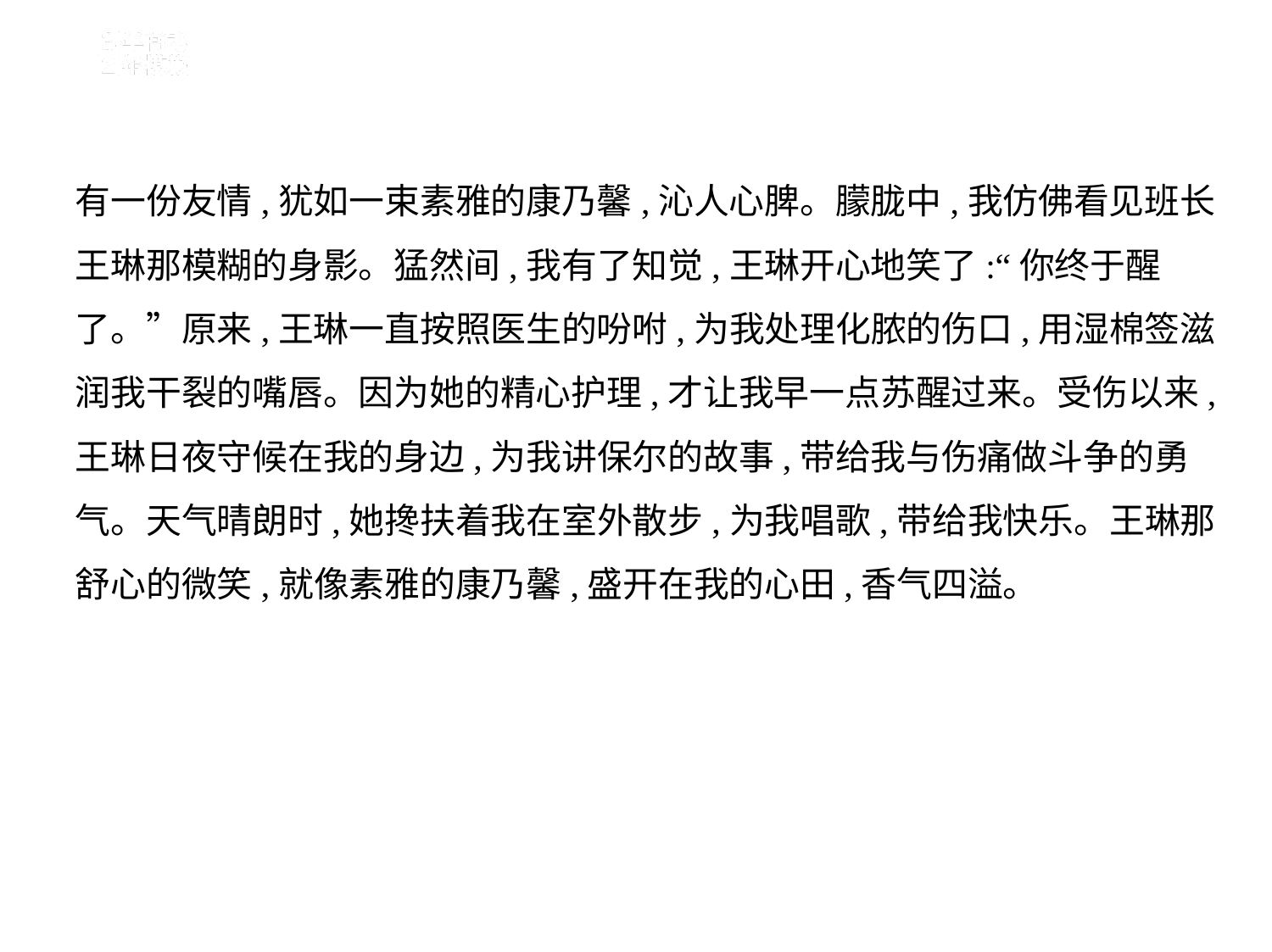

有一份友情,犹如一束素雅的康乃馨,沁人心脾。朦胧中,我仿佛看见班长
王琳那模糊的身影。猛然间,我有了知觉,王琳开心地笑了:“你终于醒
了。”原来,王琳一直按照医生的吩咐,为我处理化脓的伤口,用湿棉签滋
润我干裂的嘴唇。因为她的精心护理,才让我早一点苏醒过来。受伤以来,
王琳日夜守候在我的身边,为我讲保尔的故事,带给我与伤痛做斗争的勇
气。天气晴朗时,她搀扶着我在室外散步,为我唱歌,带给我快乐。王琳那
舒心的微笑,就像素雅的康乃馨,盛开在我的心田,香气四溢。